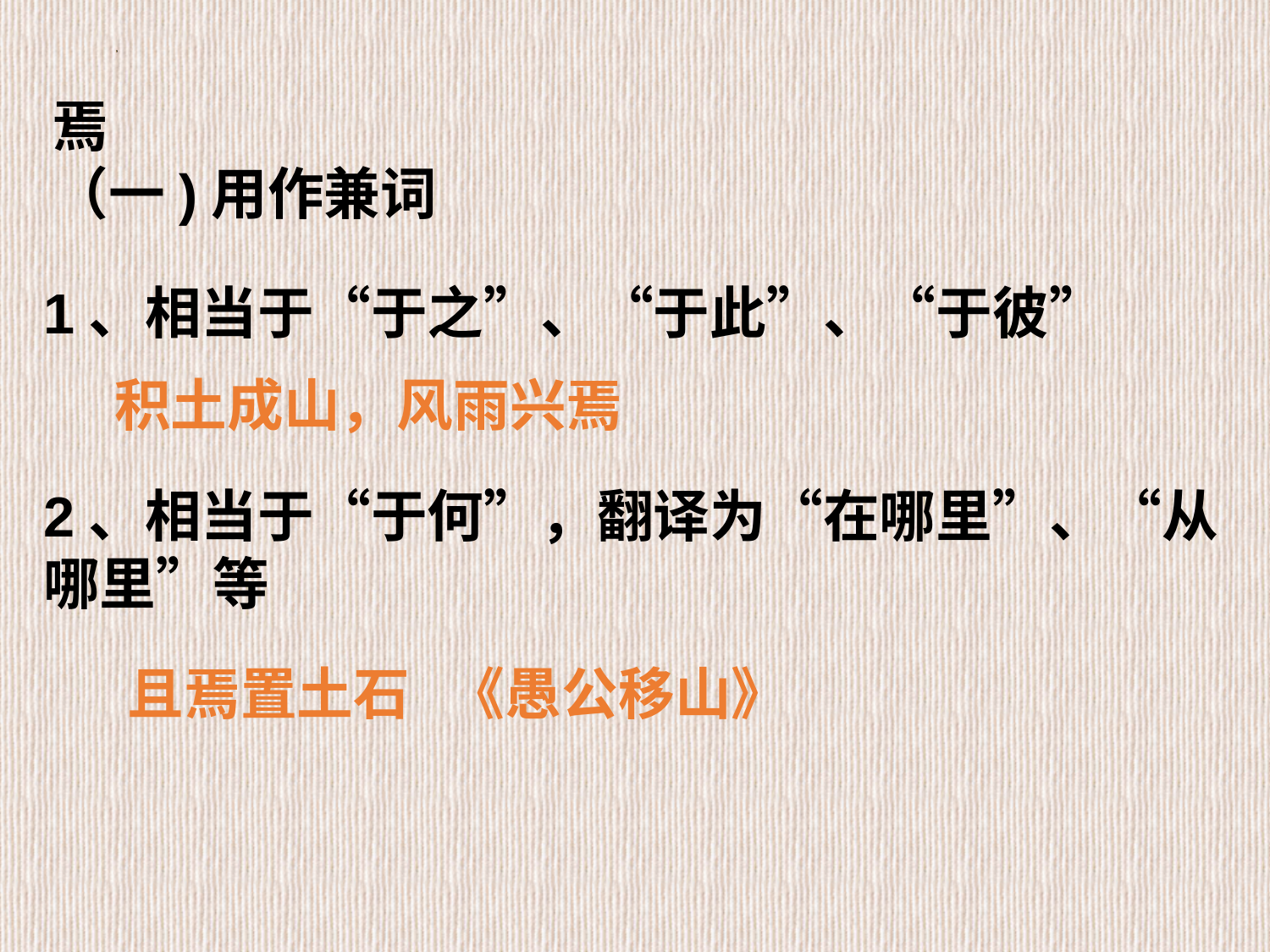

焉
（一)用作兼词

1、相当于“于之”、“于此”、“于彼”

2、相当于“于何”，翻译为“在哪里”、“从哪里”等
积土成山，风雨兴焉
且焉置土石   《愚公移山》